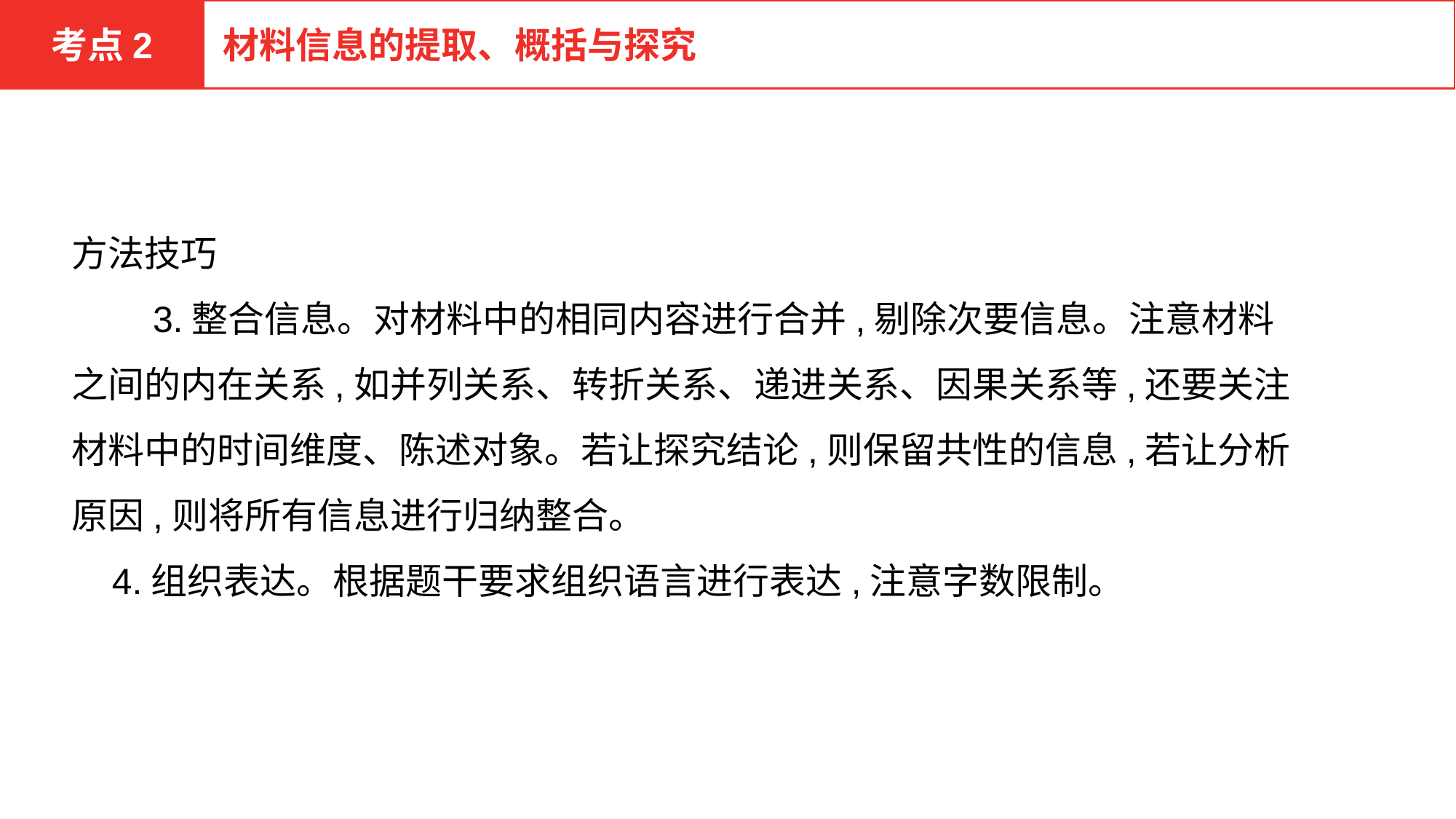

考点2
材料信息的提取、概括与探究
方法技巧
　　3.整合信息。对材料中的相同内容进行合并,剔除次要信息。注意材料之间的内在关系,如并列关系、转折关系、递进关系、因果关系等,还要关注材料中的时间维度、陈述对象。若让探究结论,则保留共性的信息,若让分析原因,则将所有信息进行归纳整合。
    4.组织表达。根据题干要求组织语言进行表达,注意字数限制。